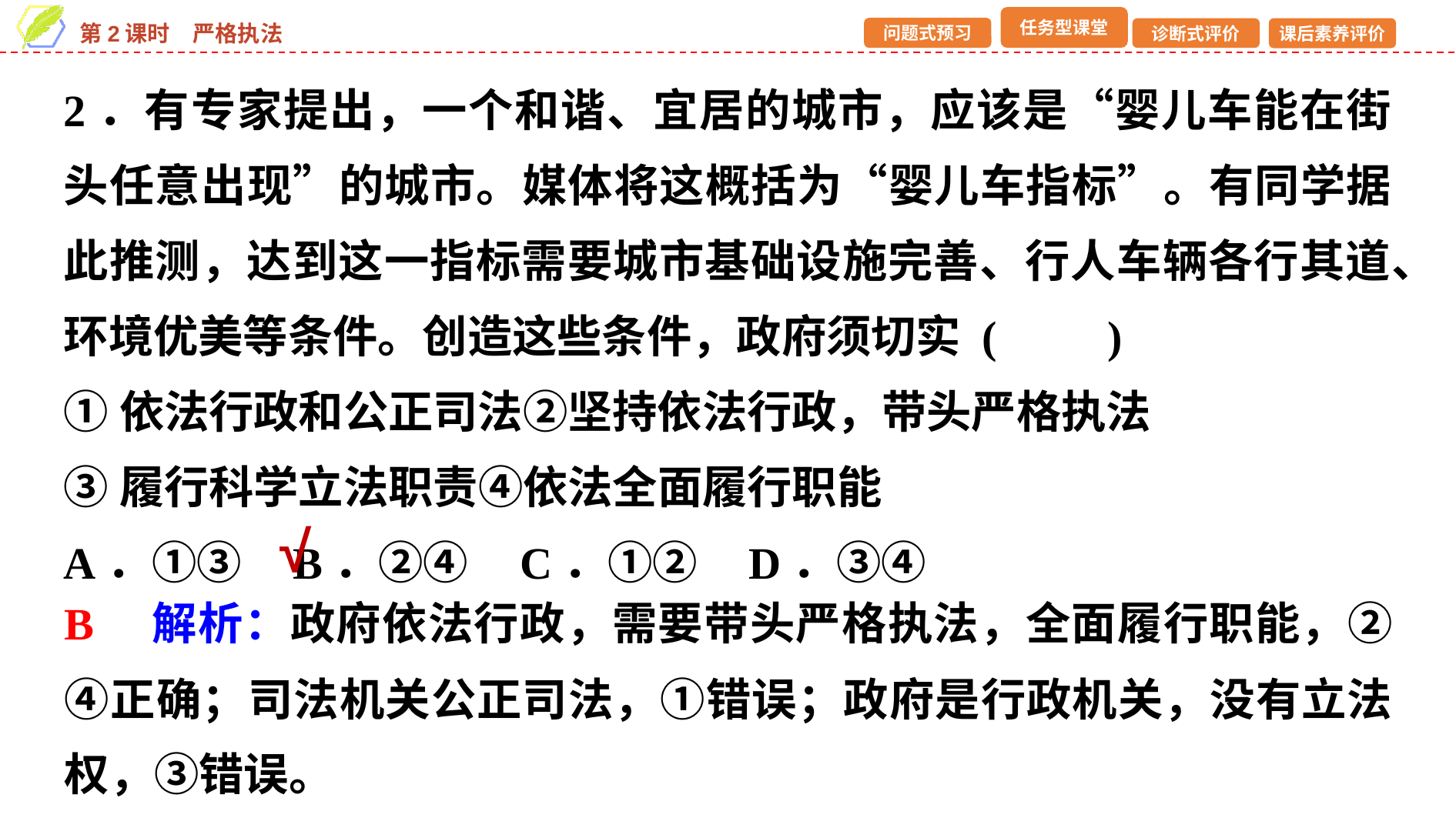

2．有专家提出，一个和谐、宜居的城市，应该是“婴儿车能在街头任意出现”的城市。媒体将这概括为“婴儿车指标”。有同学据此推测，达到这一指标需要城市基础设施完善、行人车辆各行其道、环境优美等条件。创造这些条件，政府须切实 (　　)
①依法行政和公正司法②坚持依法行政，带头严格执法
③履行科学立法职责④依法全面履行职能
A．①③    B．②④    C．①②    D．③④
√
B　解析：政府依法行政，需要带头严格执法，全面履行职能，②④正确；司法机关公正司法，①错误；政府是行政机关，没有立法权，③错误。